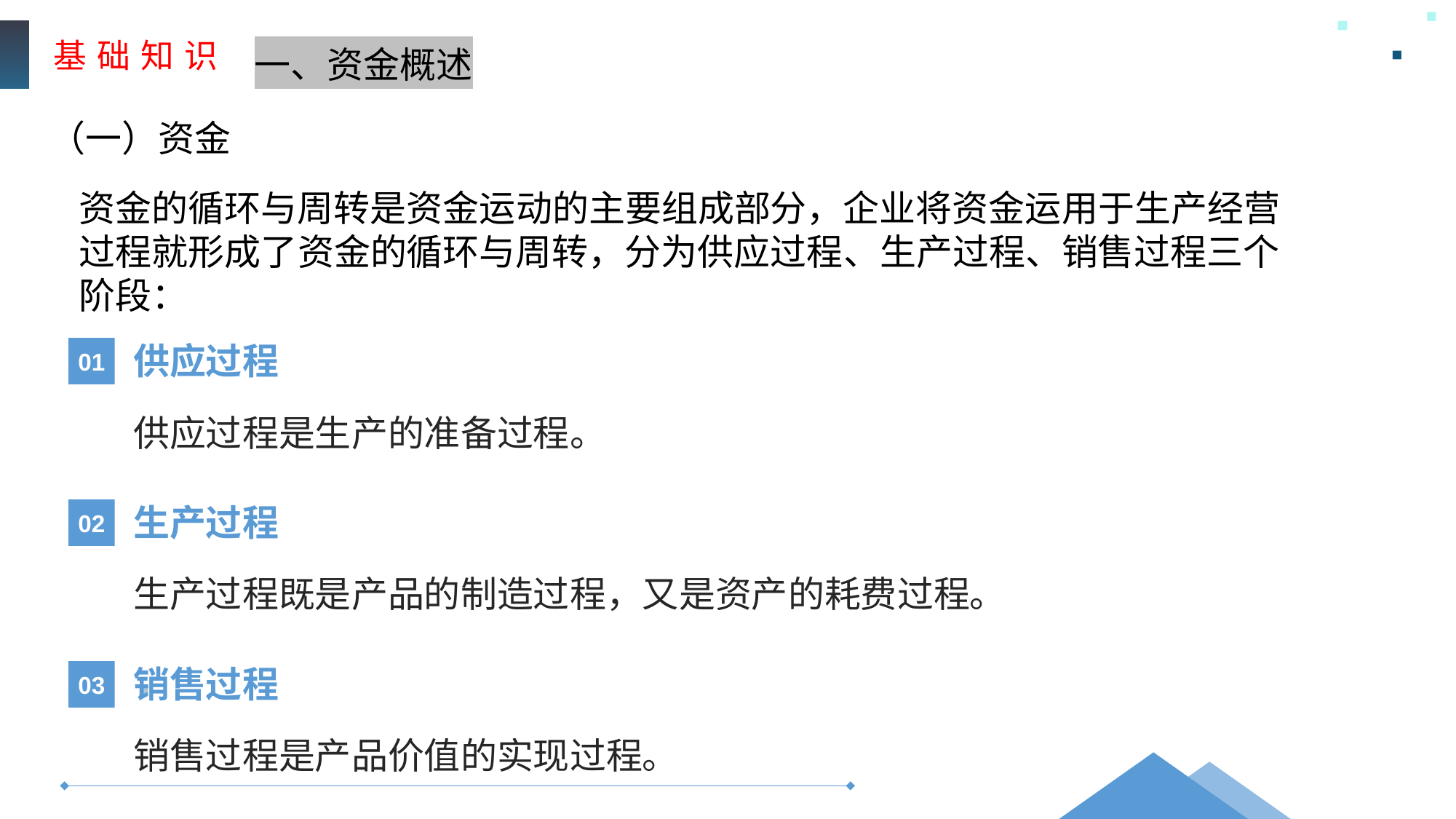

基 础 知 识

一、资金概述
（一）资金
资金的循环与周转是资金运动的主要组成部分，企业将资金运用于生产经营过程就形成了资金的循环与周转，分为供应过程、生产过程、销售过程三个阶段：
01
供应过程
供应过程是生产的准备过程。
02
生产过程
生产过程既是产品的制造过程，又是资产的耗费过程。
03
销售过程

销售过程是产品价值的实现过程。